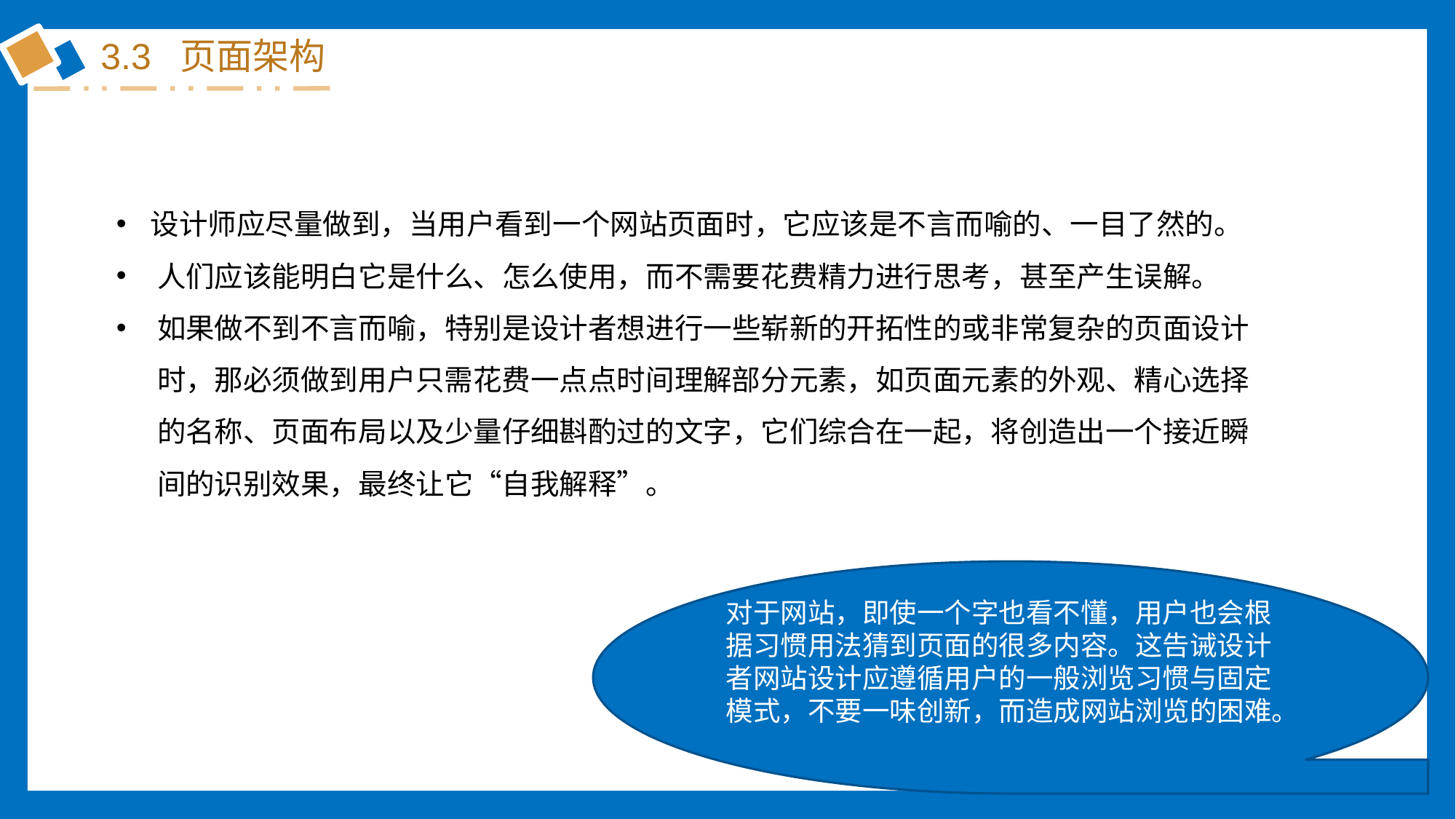

3.3  页面架构

设计师应尽量做到，当用户看到一个网站页面时，它应该是不言而喻的、一目了然的。
人们应该能明白它是什么、怎么使用，而不需要花费精力进行思考，甚至产生误解。
如果做不到不言而喻，特别是设计者想进行一些崭新的开拓性的或非常复杂的页面设计时，那必须做到用户只需花费一点点时间理解部分元素，如页面元素的外观、精心选择的名称、页面布局以及少量仔细斟酌过的文字，它们综合在一起，将创造出一个接近瞬间的识别效果，最终让它“自我解释”。

对于网站，即使一个字也看不懂，用户也会根据习惯用法猜到页面的很多内容。这告诫设计者网站设计应遵循用户的一般浏览习惯与固定模式，不要一味创新，而造成网站浏览的困难。